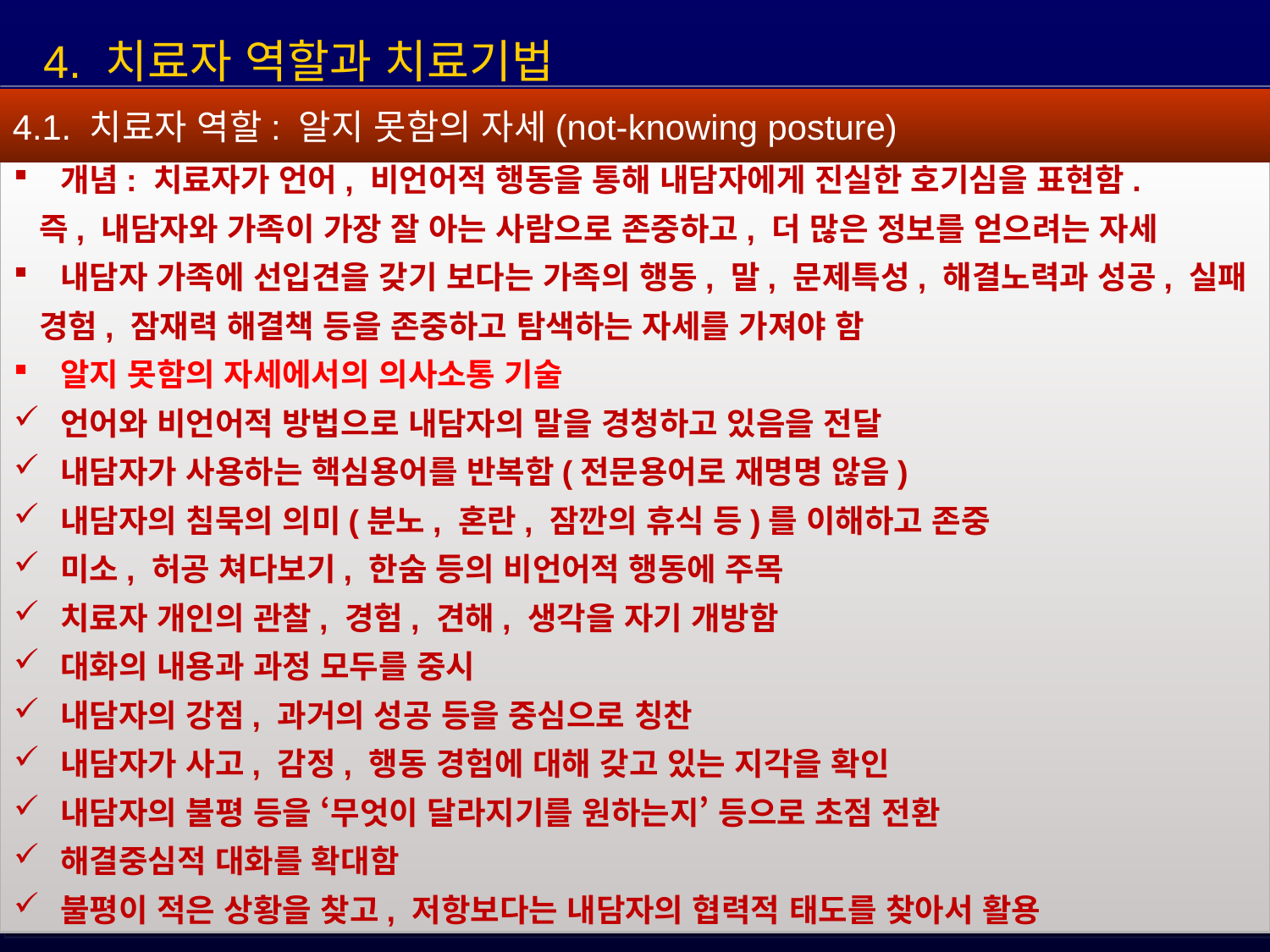

4. 치료자 역할과 치료기법

4.1. 치료자 역할: 알지 못함의 자세(not-knowing posture)
 개념: 치료자가 언어, 비언어적 행동을 통해 내담자에게 진실한 호기심을 표현함.
  즉, 내담자와 가족이 가장 잘 아는 사람으로 존중하고, 더 많은 정보를 얻으려는 자세
 내담자 가족에 선입견을 갖기 보다는 가족의 행동, 말, 문제특성, 해결노력과 성공, 실패
  경험, 잠재력 해결책 등을 존중하고 탐색하는 자세를 가져야 함
 알지 못함의 자세에서의 의사소통 기술
 언어와 비언어적 방법으로 내담자의 말을 경청하고 있음을 전달
 내담자가 사용하는 핵심용어를 반복함(전문용어로 재명명 않음)
 내담자의 침묵의 의미(분노, 혼란, 잠깐의 휴식 등)를 이해하고 존중
 미소, 허공 쳐다보기, 한숨 등의 비언어적 행동에 주목
 치료자 개인의 관찰, 경험, 견해, 생각을 자기 개방함
 대화의 내용과 과정 모두를 중시
 내담자의 강점, 과거의 성공 등을 중심으로 칭찬
 내담자가 사고, 감정, 행동 경험에 대해 갖고 있는 지각을 확인
 내담자의 불평 등을 ‘무엇이 달라지기를 원하는지’ 등으로 초점 전환
 해결중심적 대화를 확대함
 불평이 적은 상황을 찾고, 저항보다는 내담자의 협력적 태도를 찾아서 활용